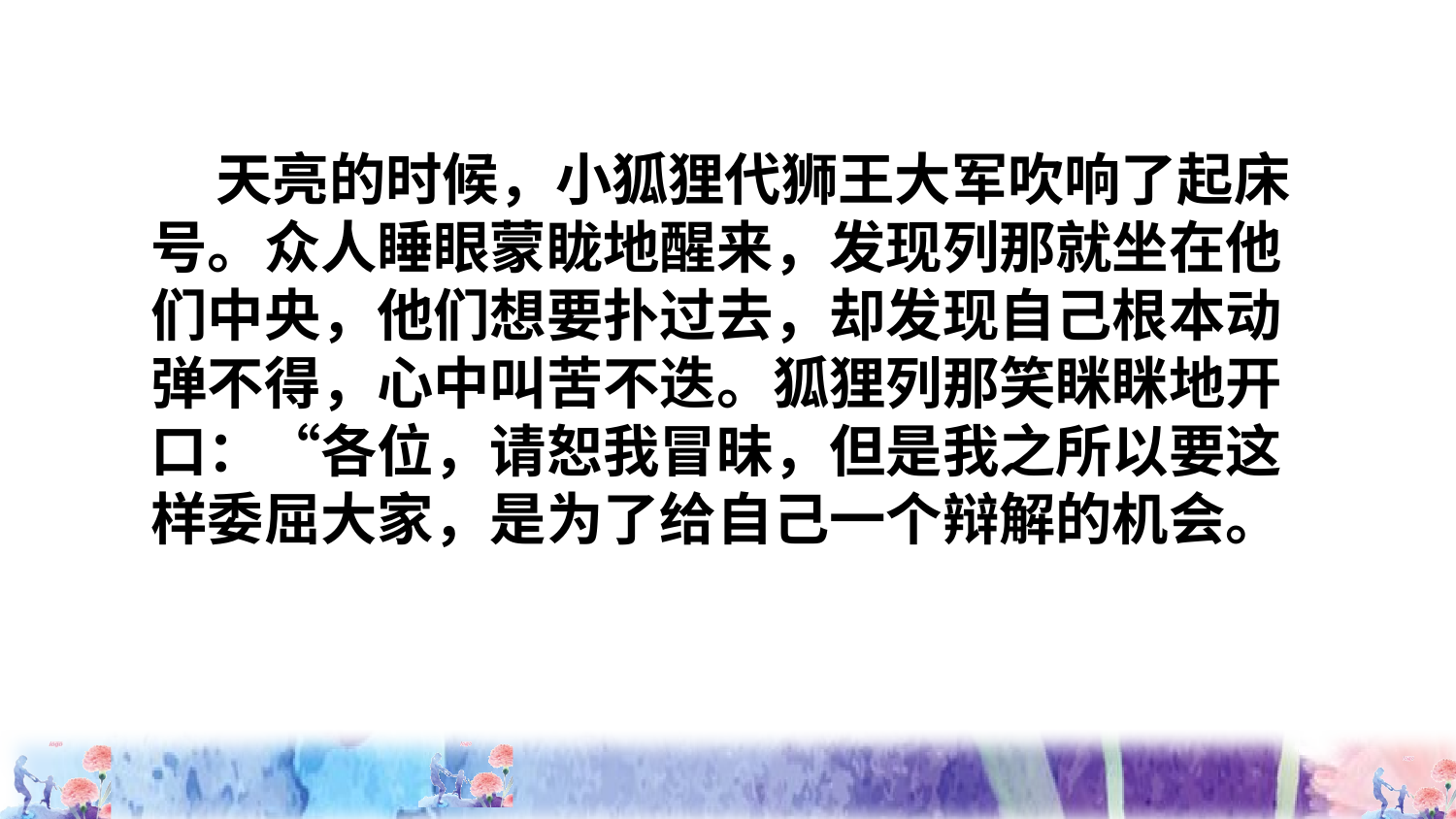

天亮的时候，小狐狸代狮王大军吹响了起床号。众人睡眼蒙眬地醒来，发现列那就坐在他们中央，他们想要扑过去，却发现自己根本动弹不得，心中叫苦不迭。狐狸列那笑眯眯地开口：“各位，请恕我冒昧，但是我之所以要这样委屈大家，是为了给自己一个辩解的机会。